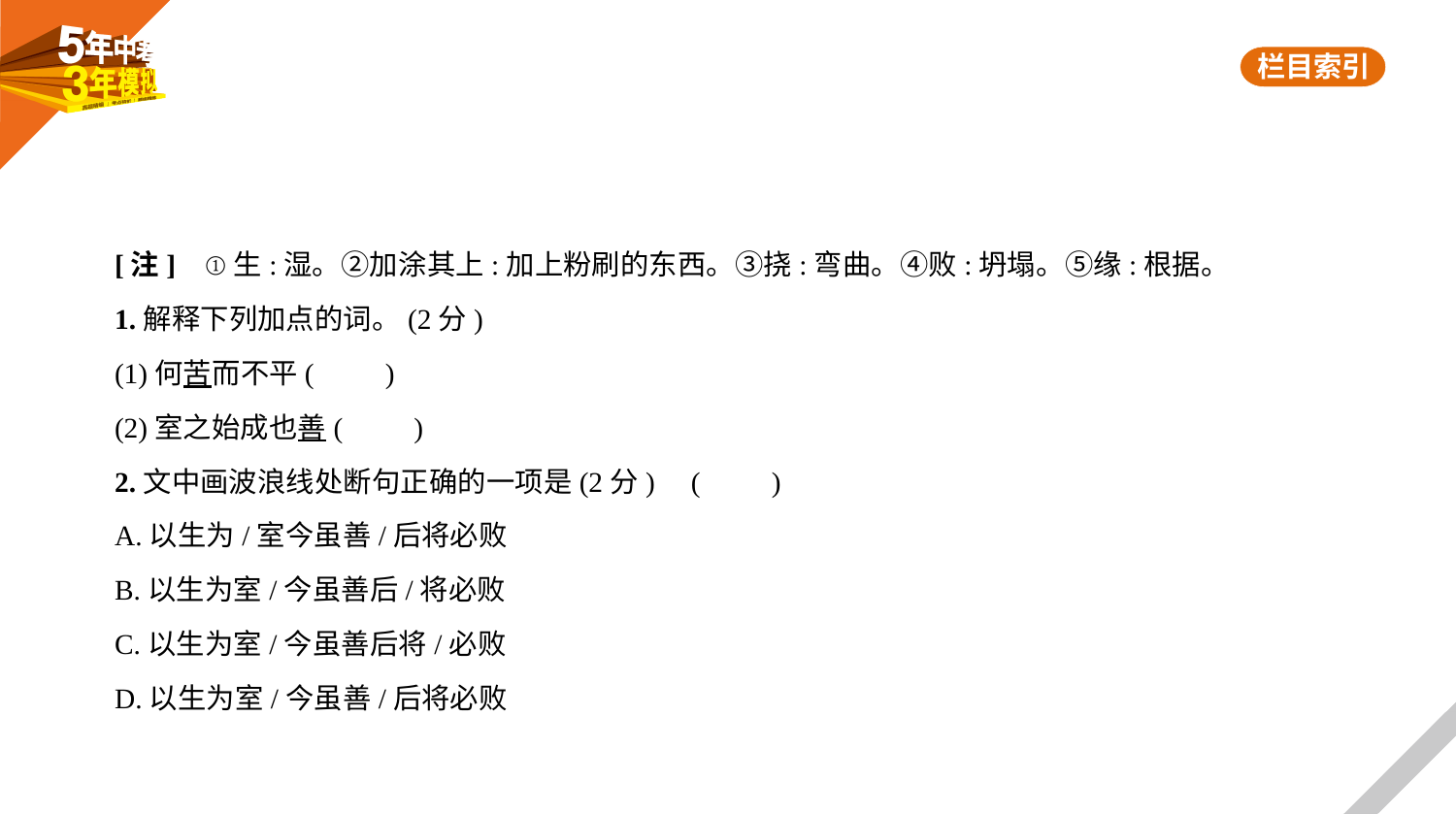

[注]    ①生:湿。②加涂其上:加上粉刷的东西。③挠:弯曲。④败:坍塌。⑤缘:根据。
1.解释下列加点的词。(2分)
(1)何苦而不平(　　)
(2)室之始成也善(　　)
2.文中画波浪线处断句正确的一项是(2分)  (　　)
A.以生为/室今虽善/后将必败
B.以生为室/今虽善后/将必败
C.以生为室/今虽善后将/必败
D.以生为室/今虽善/后将必败